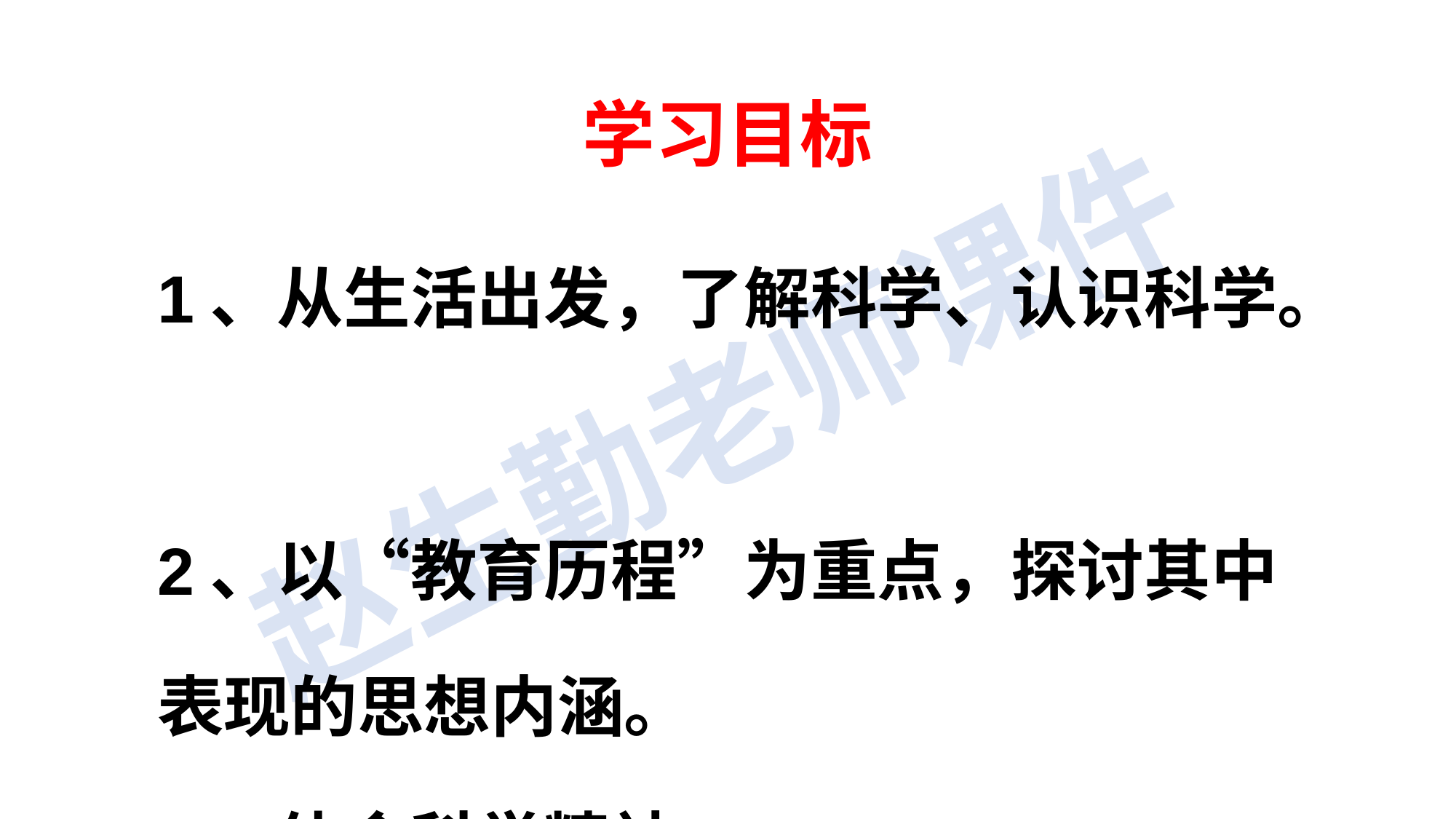

学习目标
1、从生活出发，了解科学、认识科学。
2、以“教育历程”为重点，探讨其中表现的思想内涵。
3、体会科学精神。